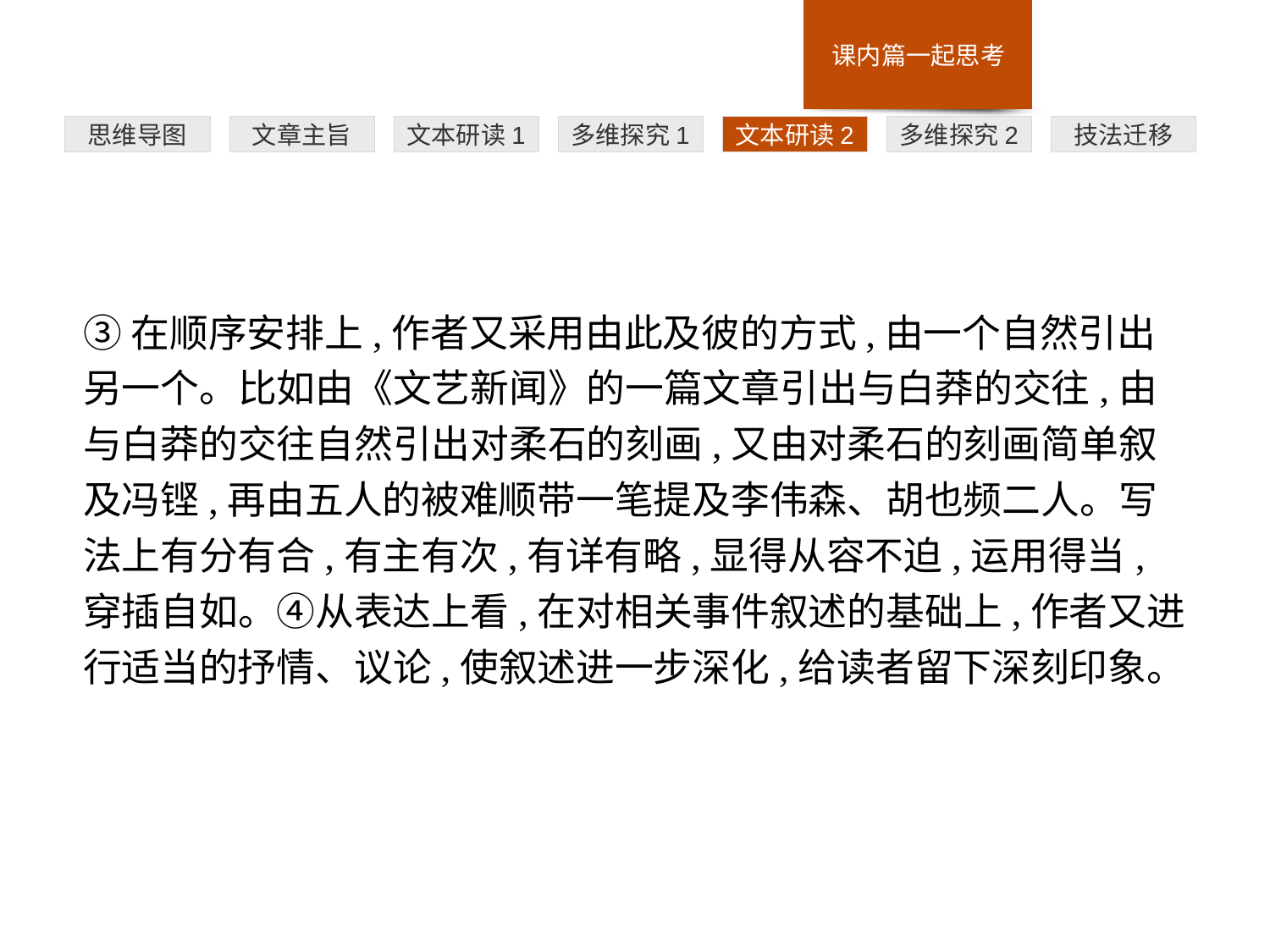

多维探究1
思维导图
文章主旨
文本研读1
文本研读2
多维探究2
技法迁移
③在顺序安排上,作者又采用由此及彼的方式,由一个自然引出另一个。比如由《文艺新闻》的一篇文章引出与白莽的交往,由与白莽的交往自然引出对柔石的刻画,又由对柔石的刻画简单叙及冯铿,再由五人的被难顺带一笔提及李伟森、胡也频二人。写法上有分有合,有主有次,有详有略,显得从容不迫,运用得当,穿插自如。④从表达上看,在对相关事件叙述的基础上,作者又进行适当的抒情、议论,使叙述进一步深化,给读者留下深刻印象。